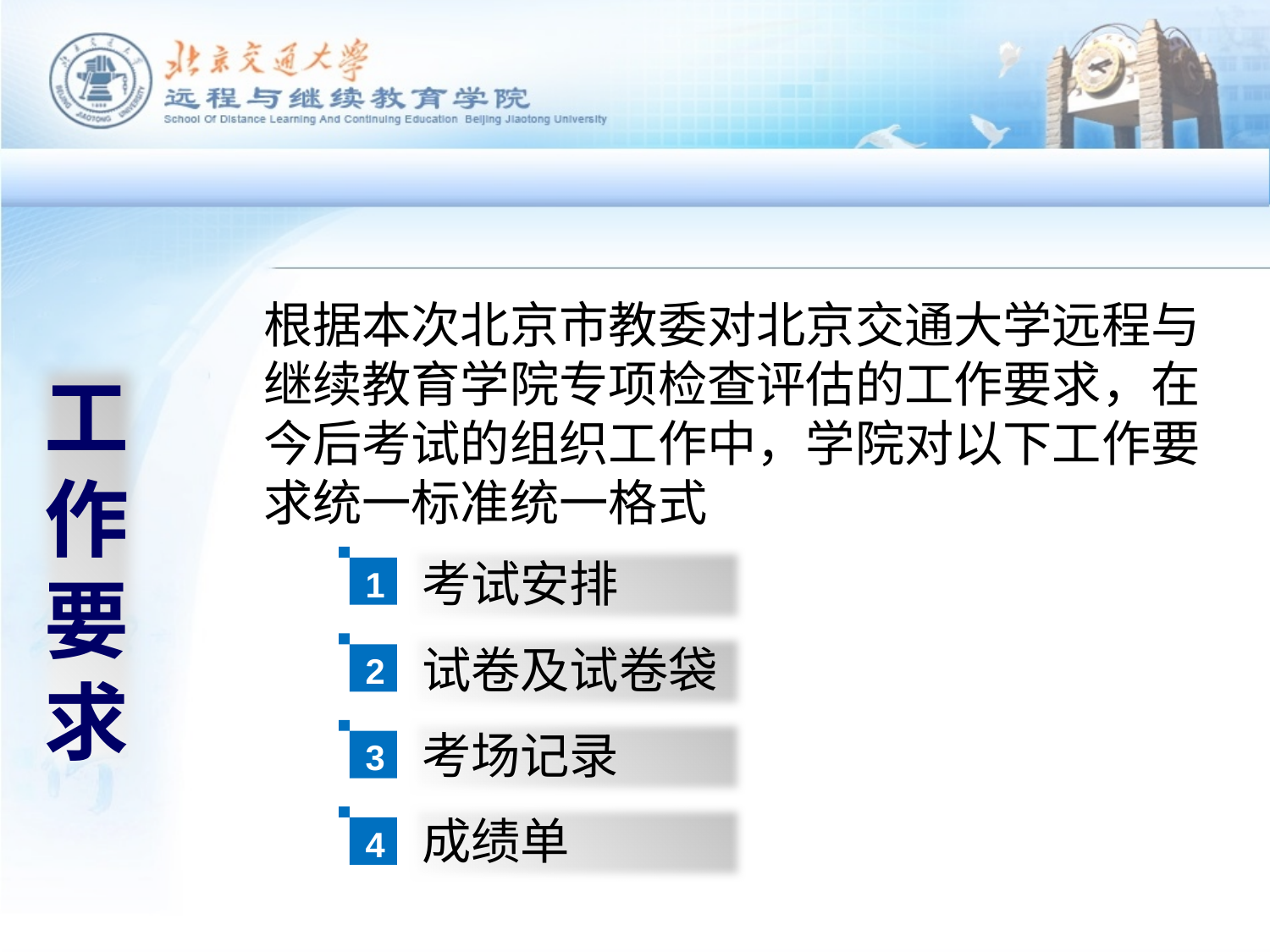

根据本次北京市教委对北京交通大学远程与继续教育学院专项检查评估的工作要求，在今后考试的组织工作中，学院对以下工作要求统一标准统一格式
工作要求
1
考试安排
试卷及试卷袋
2
考场记录
3
成绩单
4